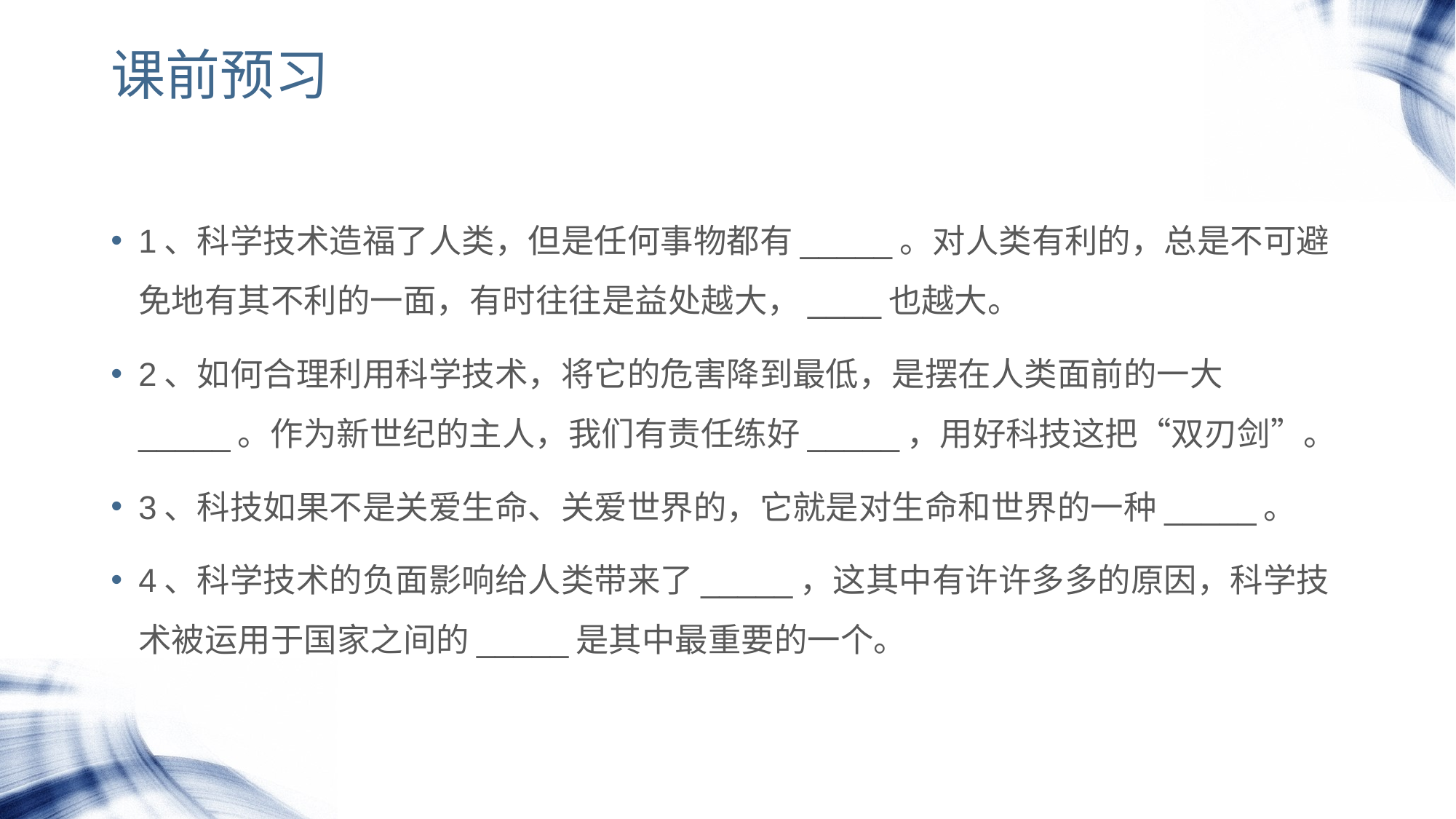

# 课前预习
1、科学技术造福了人类，但是任何事物都有_____。对人类有利的，总是不可避免地有其不利的一面，有时往往是益处越大，____也越大。
2、如何合理利用科学技术，将它的危害降到最低，是摆在人类面前的一大_____。作为新世纪的主人，我们有责任练好_____，用好科技这把“双刃剑”。
3、科技如果不是关爱生命、关爱世界的，它就是对生命和世界的一种_____。
4、科学技术的负面影响给人类带来了_____，这其中有许许多多的原因，科学技术被运用于国家之间的_____是其中最重要的一个。